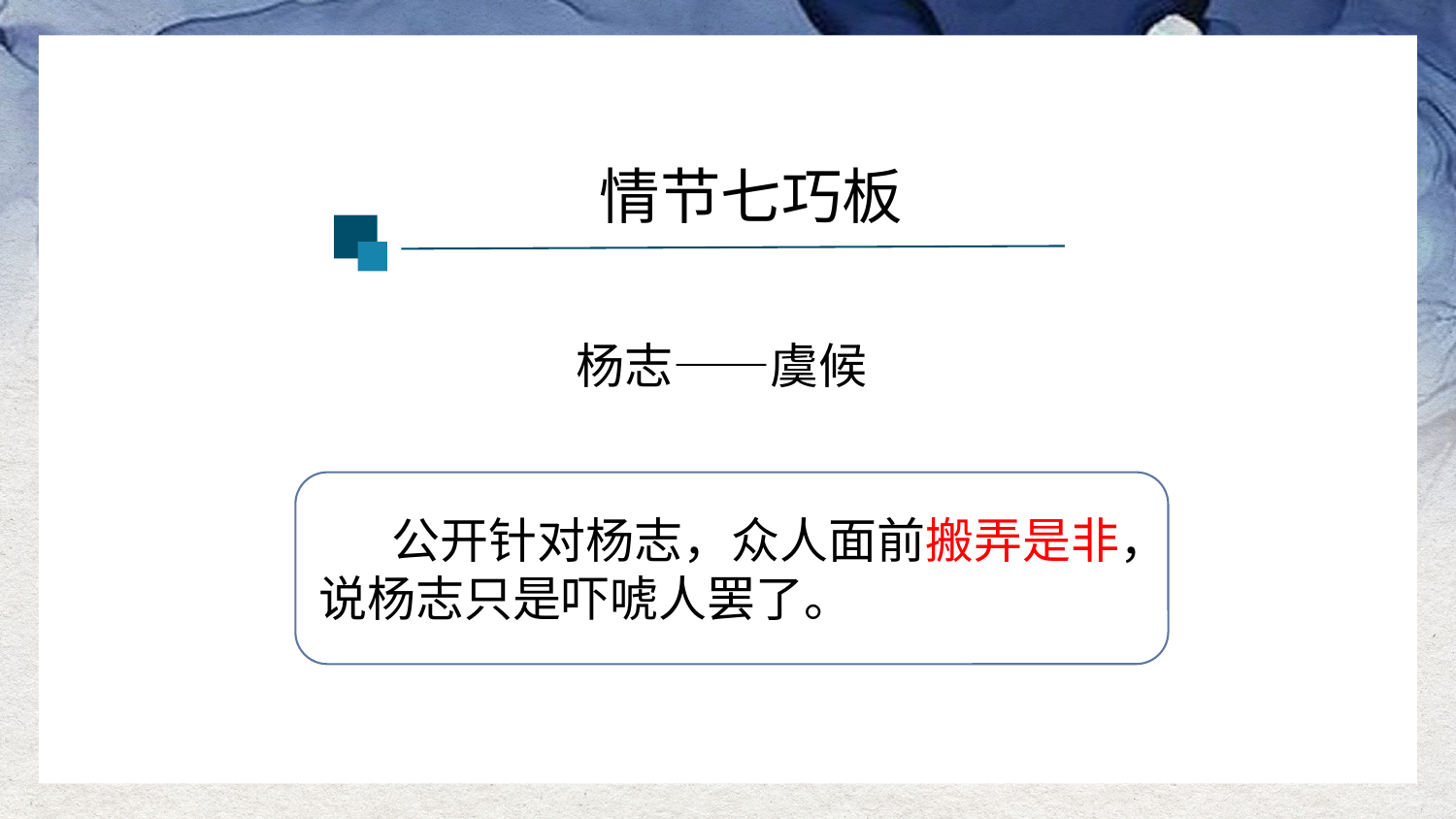

情节七巧板

杨志——虞候
公开针对杨志，众人面前搬弄是非，说杨志只是吓唬人罢了。